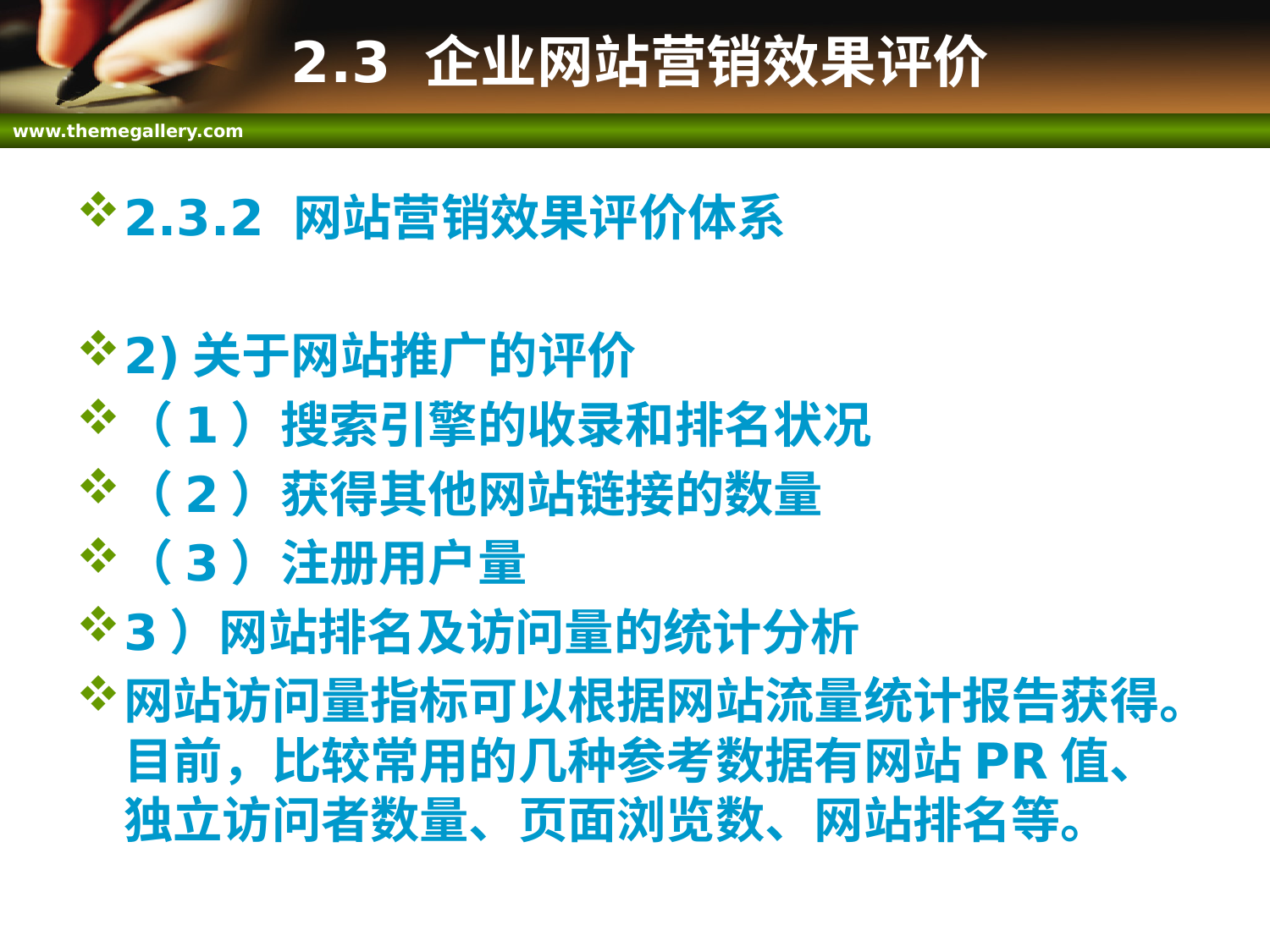

# 2.3 企业网站营销效果评价
2.3.2 网站营销效果评价体系

2)关于网站推广的评价
（1）搜索引擎的收录和排名状况
（2）获得其他网站链接的数量
（3）注册用户量
3）网站排名及访问量的统计分析
网站访问量指标可以根据网站流量统计报告获得。目前，比较常用的几种参考数据有网站PR值、独立访问者数量、页面浏览数、网站排名等。